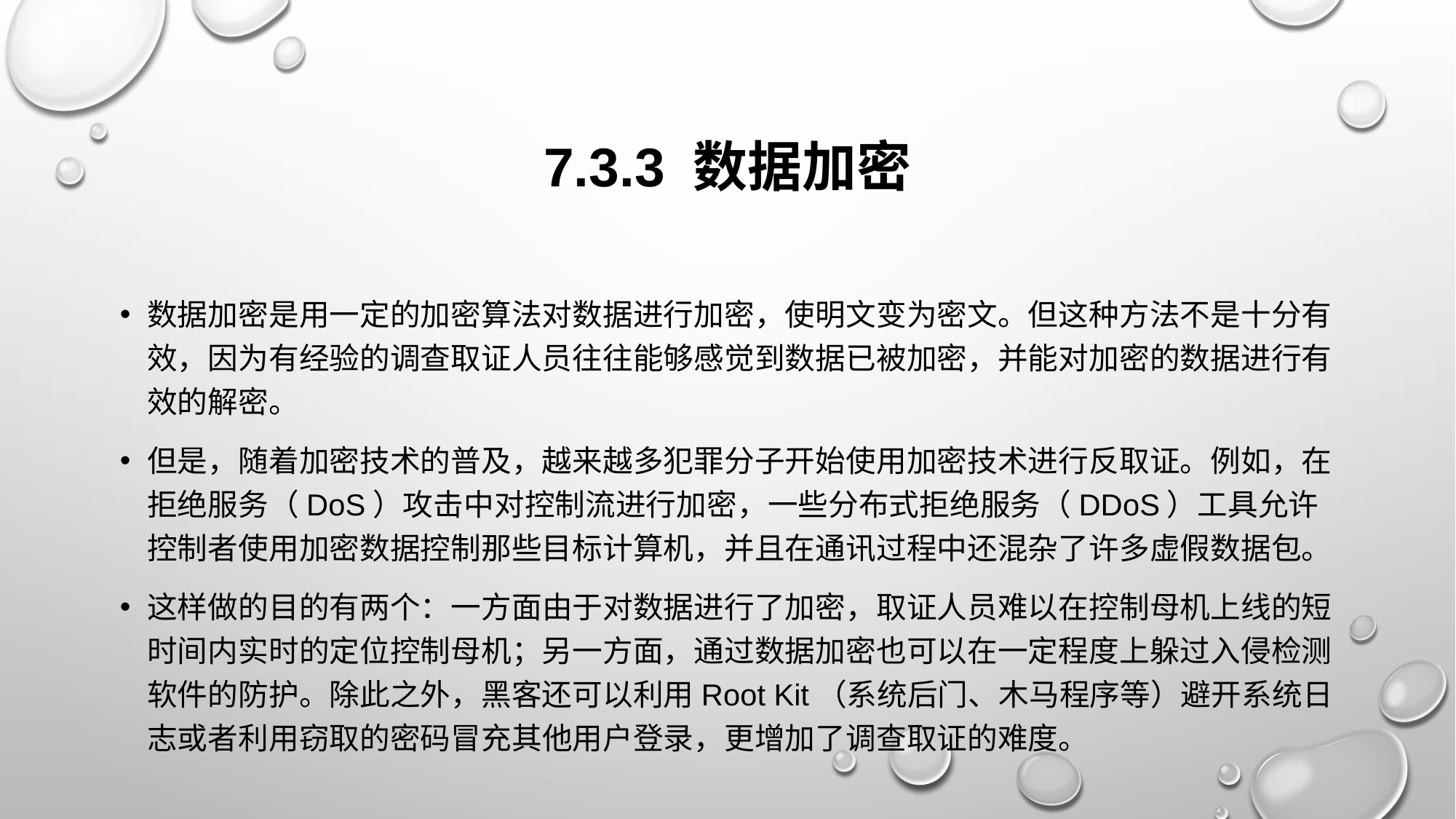

# 7.3.3 数据加密
数据加密是用一定的加密算法对数据进行加密，使明文变为密文。但这种方法不是十分有效，因为有经验的调查取证人员往往能够感觉到数据已被加密，并能对加密的数据进行有效的解密。
但是，随着加密技术的普及，越来越多犯罪分子开始使用加密技术进行反取证。例如，在拒绝服务（DoS）攻击中对控制流进行加密，一些分布式拒绝服务（DDoS）工具允许控制者使用加密数据控制那些目标计算机，并且在通讯过程中还混杂了许多虚假数据包。
这样做的目的有两个：一方面由于对数据进行了加密，取证人员难以在控制母机上线的短时间内实时的定位控制母机；另一方面，通过数据加密也可以在一定程度上躲过入侵检测软件的防护。除此之外，黑客还可以利用Root Kit（系统后门、木马程序等）避开系统日志或者利用窃取的密码冒充其他用户登录，更增加了调查取证的难度。